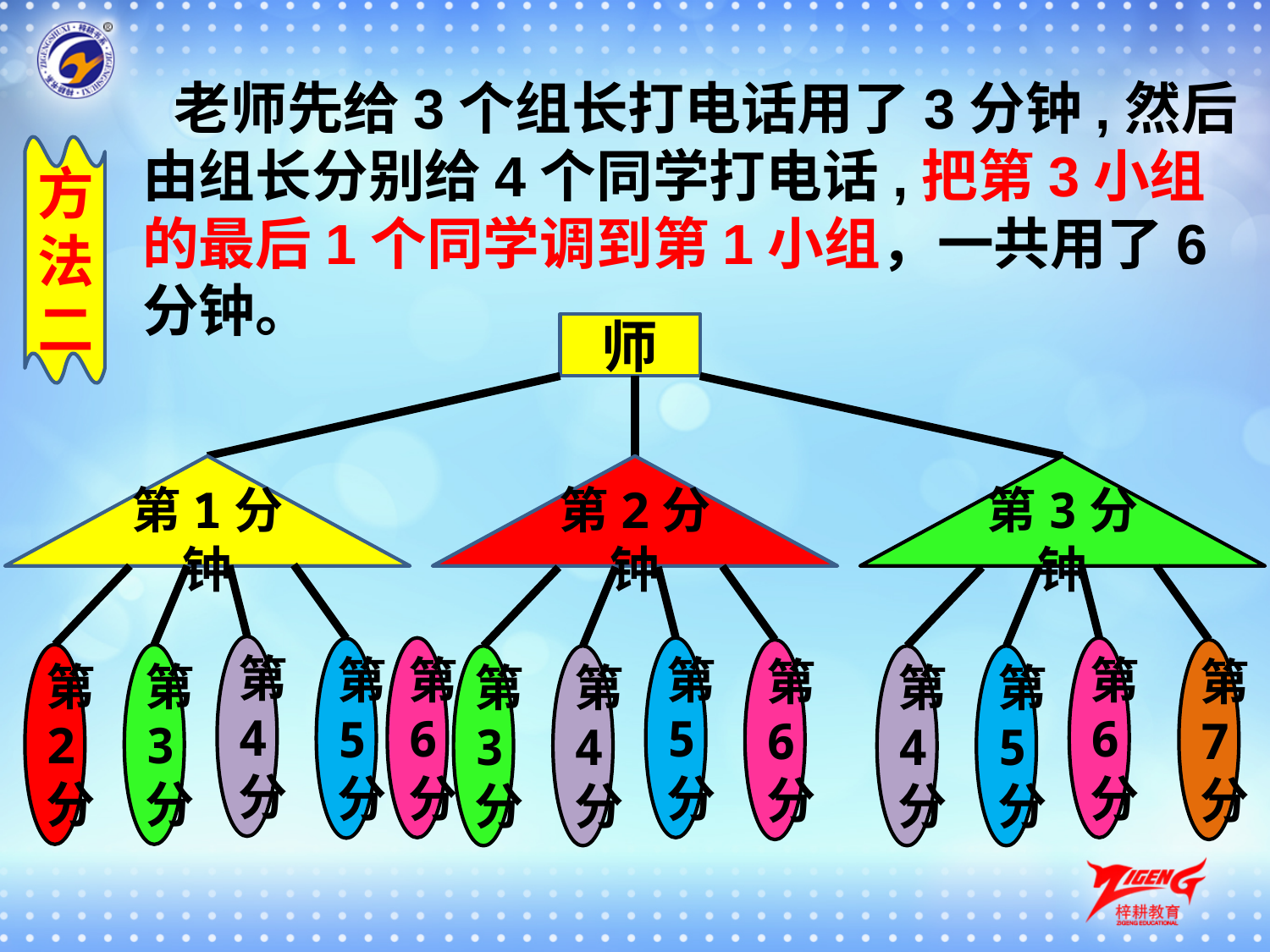

老师先给3个组长打电话用了3分钟,然后由组长分别给4个同学打电话,把第3小组的最后1个同学调到第1小组，一共用了6分钟。
方法二
师
第1分钟
第2分钟
第3分钟
第4分
第6分
第5分
第6分
第5分
第6分
第7分
第2分
第3分
第3分
第4分
第4分
第5分